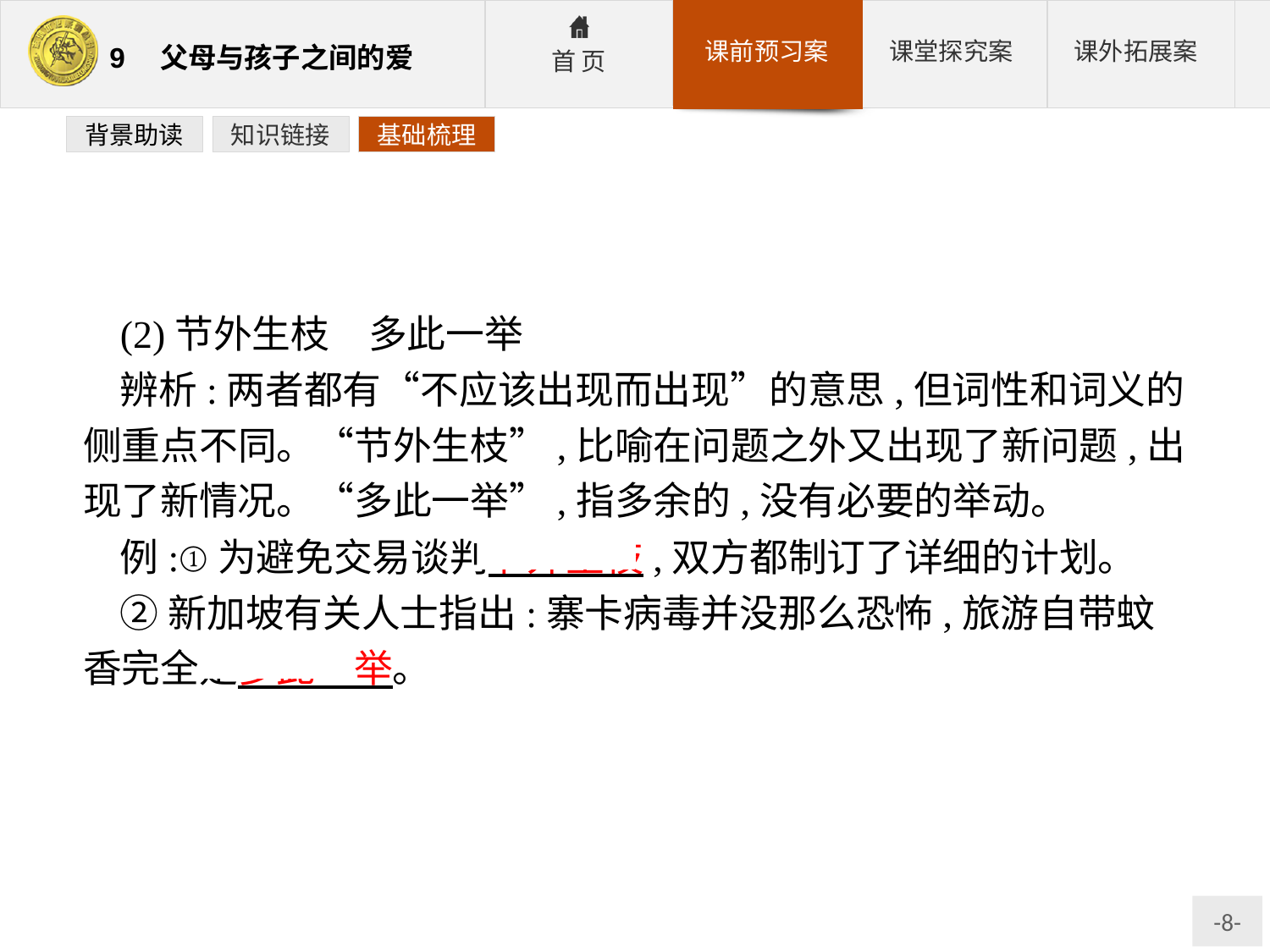

背景助读
知识链接
基础梳理
(2)节外生枝　多此一举
辨析:两者都有“不应该出现而出现”的意思,但词性和词义的侧重点不同。“节外生枝”,比喻在问题之外又出现了新问题,出现了新情况。“多此一举”,指多余的,没有必要的举动。
例:①为避免交易谈判节外生枝,双方都制订了详细的计划。
②新加坡有关人士指出:寨卡病毒并没那么恐怖,旅游自带蚊香完全是多此一举。